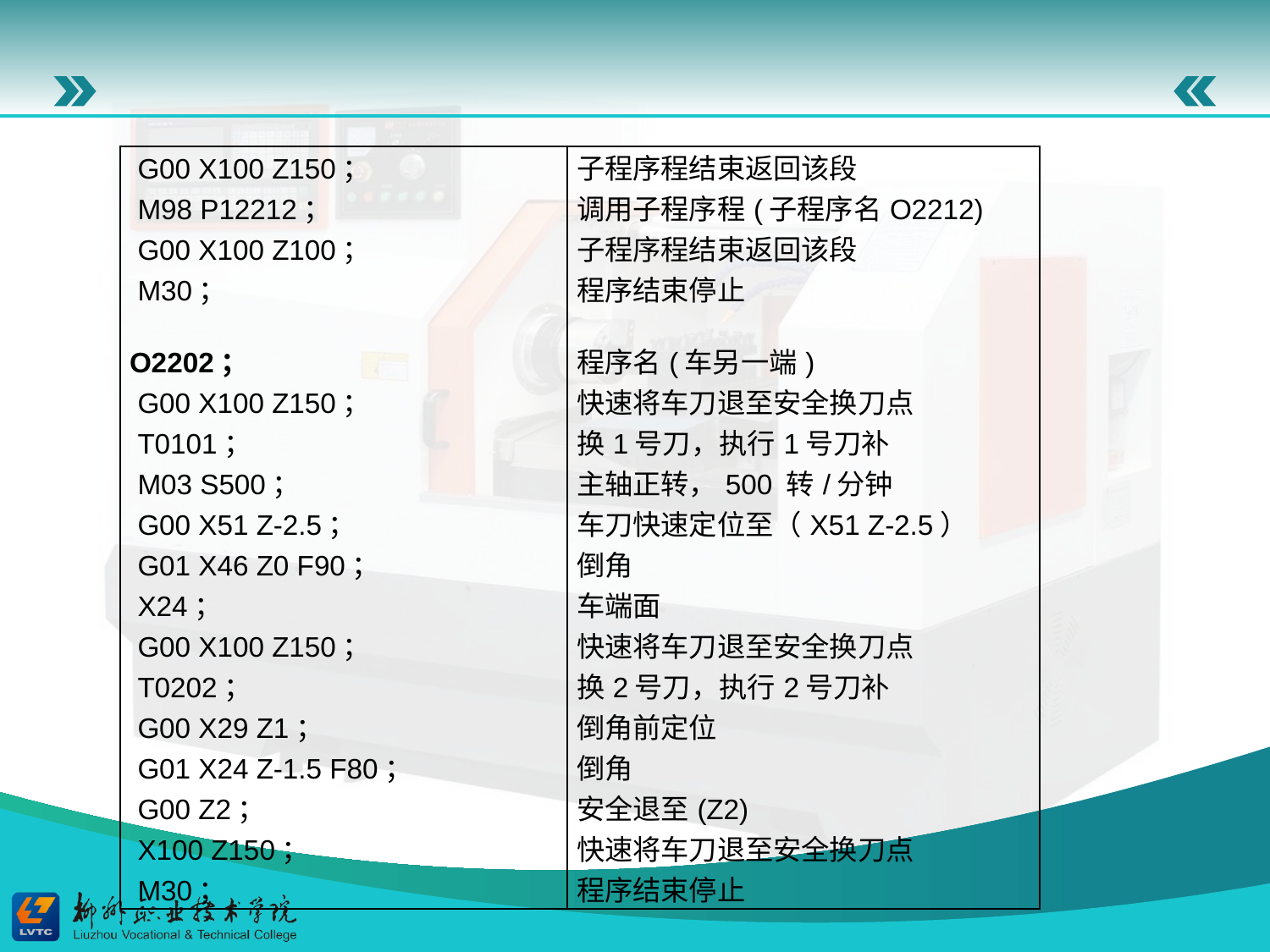

| G00 X100 Z150； M98 P12212； G00 X100 Z100； M30； O2202； G00 X100 Z150； T0101； M03 S500； G00 X51 Z-2.5； G01 X46 Z0 F90； X24； G00 X100 Z150； T0202； G00 X29 Z1； G01 X24 Z-1.5 F80； G00 Z2； X100 Z150； M30； | 子程序程结束返回该段 调用子程序程(子程序名O2212) 子程序程结束返回该段 程序结束停止 程序名(车另一端) 快速将车刀退至安全换刀点 换1号刀，执行1号刀补 主轴正转，500 转/分钟 车刀快速定位至（X51 Z-2.5） 倒角 车端面 快速将车刀退至安全换刀点 换2号刀，执行2号刀补 倒角前定位 倒角 安全退至(Z2) 快速将车刀退至安全换刀点 程序结束停止 |
| --- | --- |